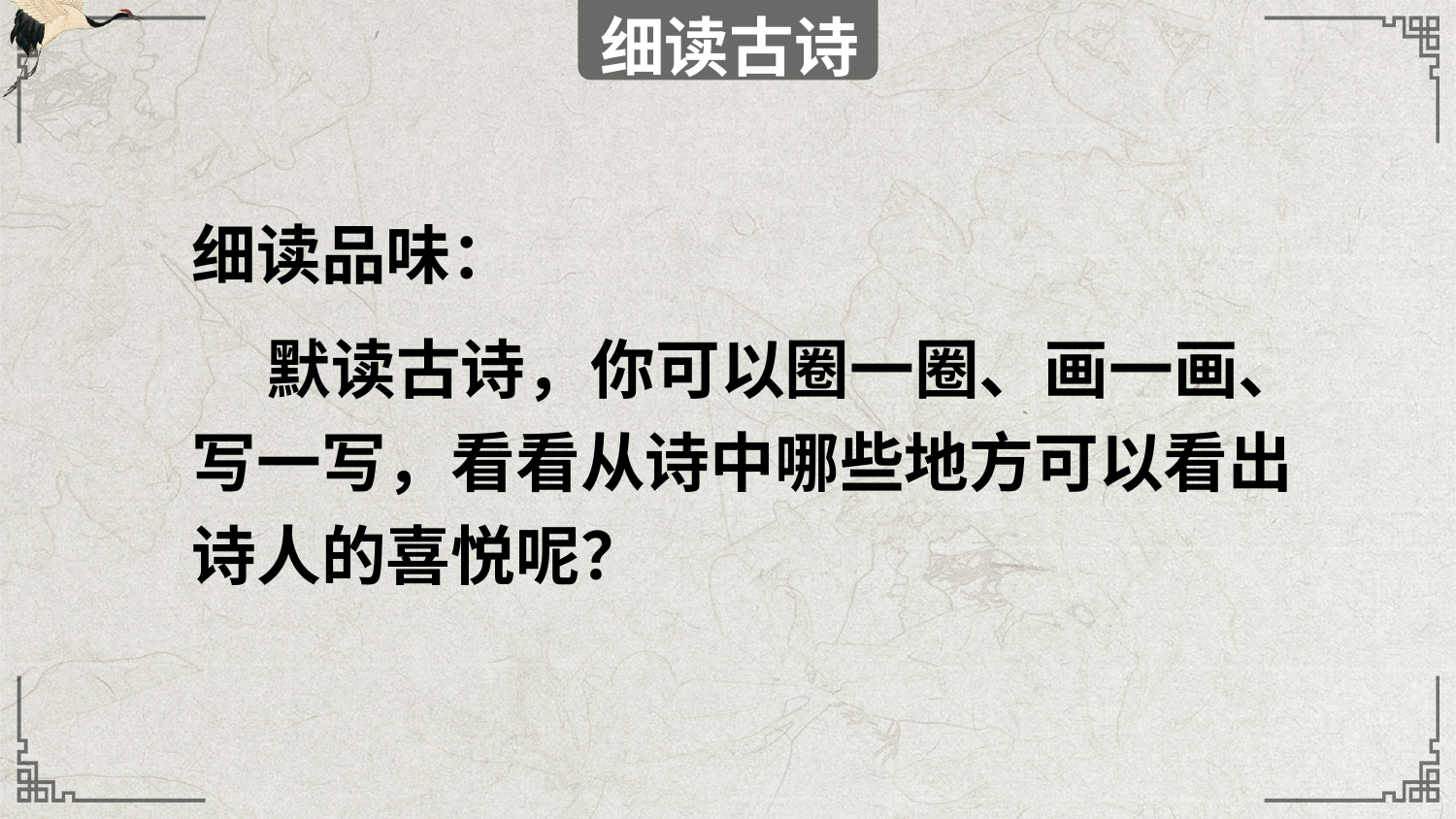

细读古诗
细读品味：
    默读古诗，你可以圈一圈、画一画、写一写，看看从诗中哪些地方可以看出诗人的喜悦呢？